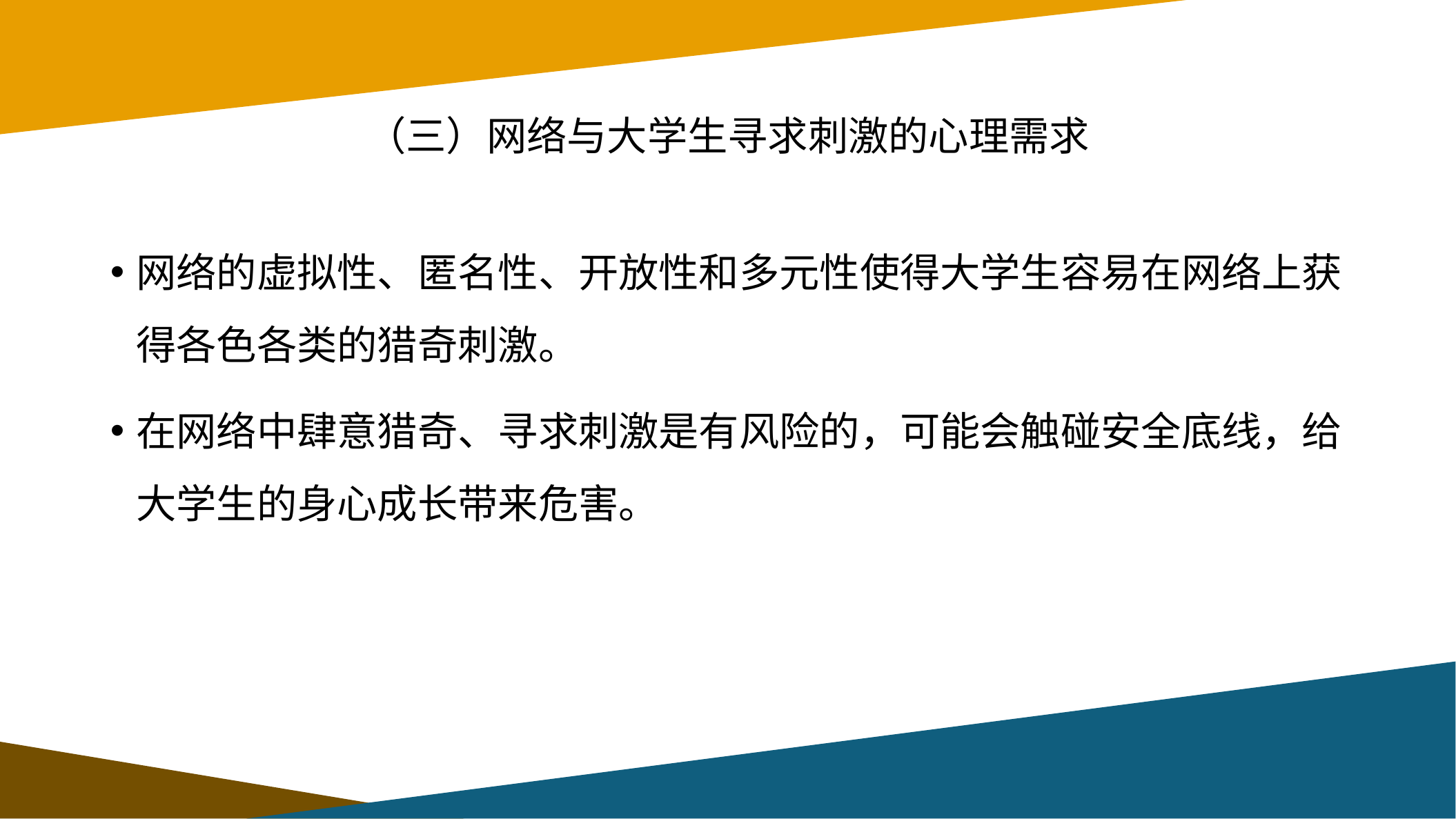

# （三）网络与大学生寻求刺激的心理需求
网络的虚拟性、匿名性、开放性和多元性使得大学生容易在网络上获得各色各类的猎奇刺激。
在网络中肆意猎奇、寻求刺激是有风险的，可能会触碰安全底线，给大学生的身心成长带来危害。